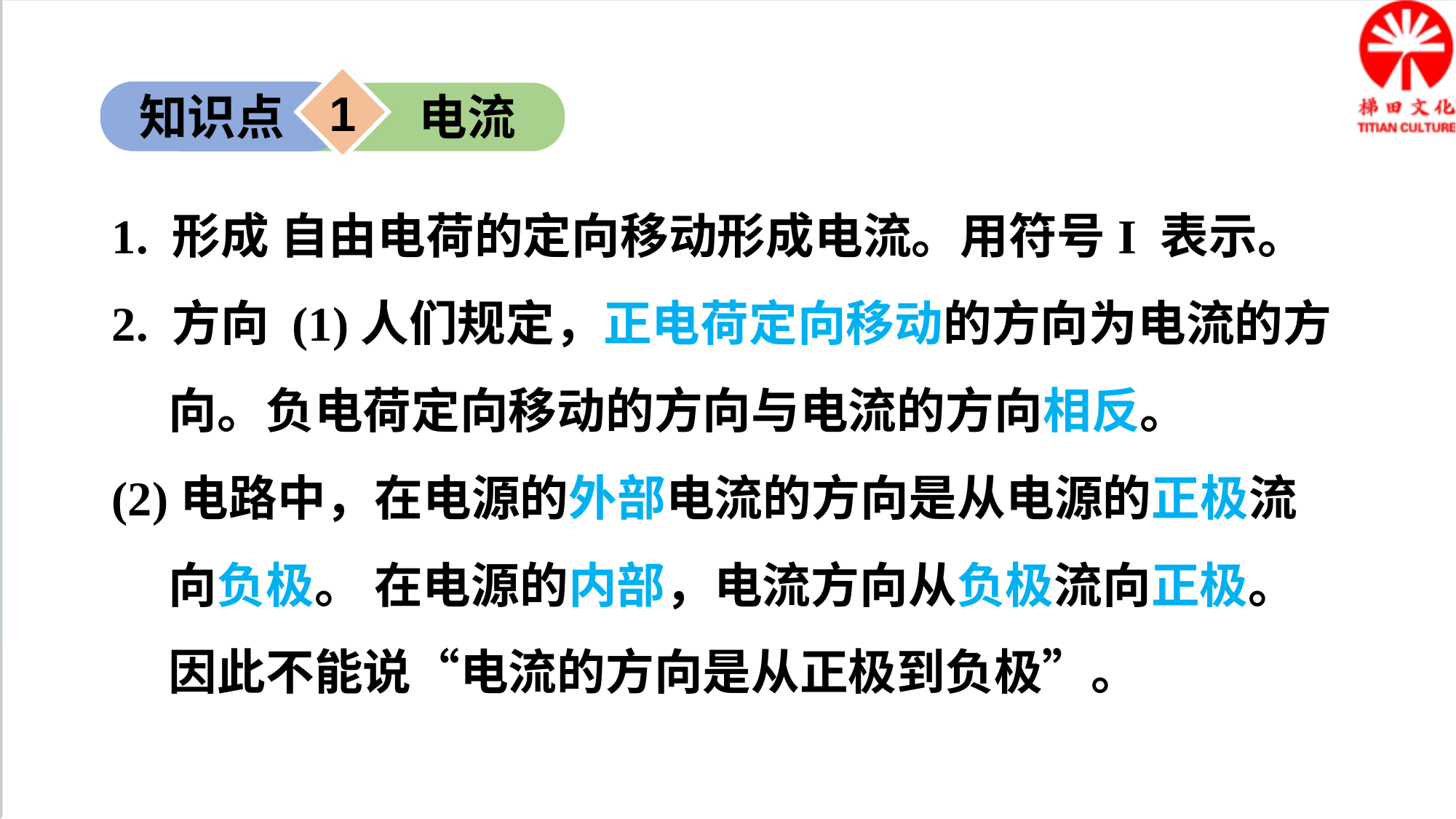

1
知识点
电流

1. 形成 自由电荷的定向移动形成电流。用符号I 表示。
2. 方向 (1)人们规定，正电荷定向移动的方向为电流的方向。负电荷定向移动的方向与电流的方向相反。
(2)电路中，在电源的外部电流的方向是从电源的正极流向负极。 在电源的内部，电流方向从负极流向正极。因此不能说“电流的方向是从正极到负极”。